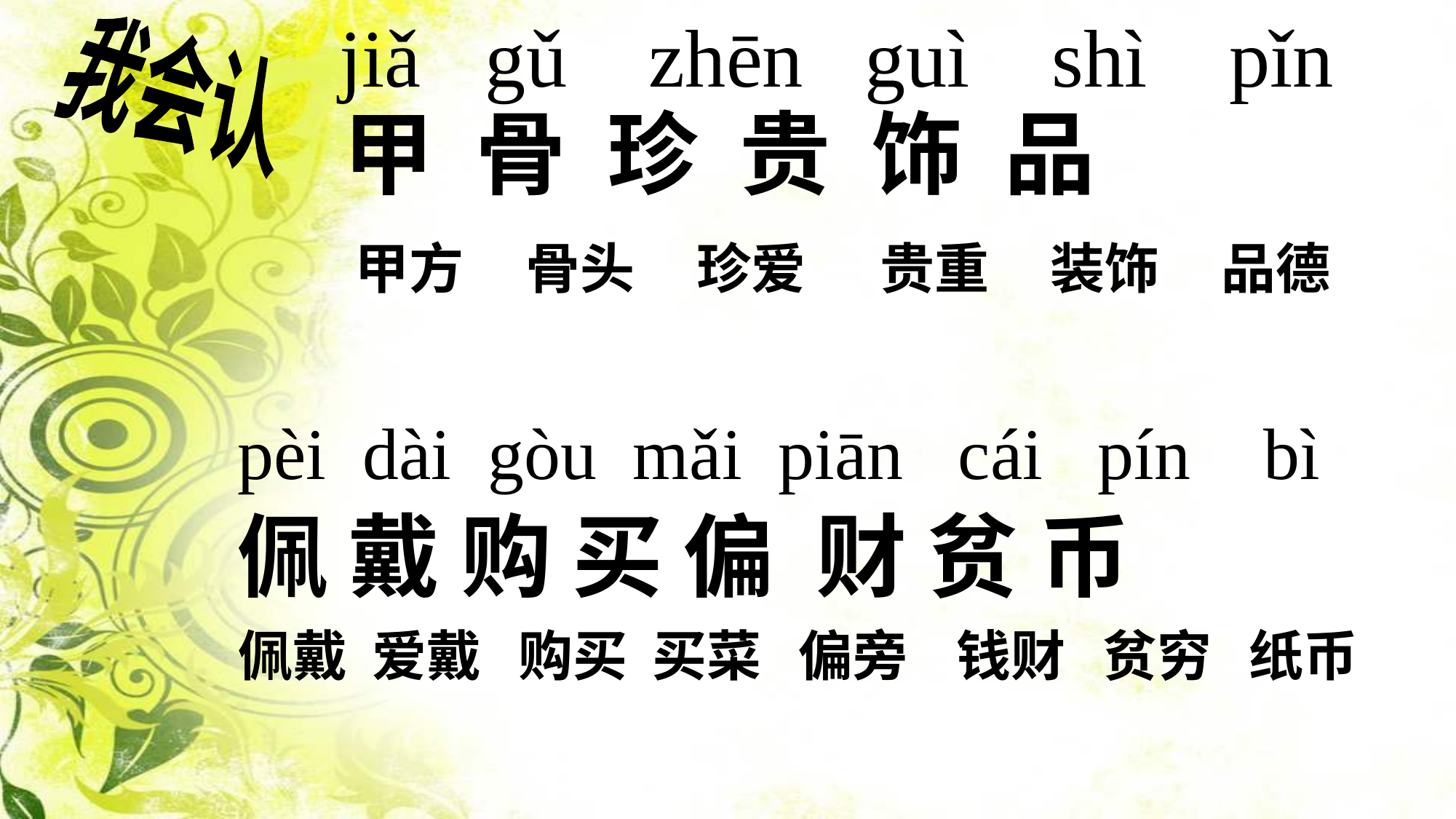

jiǎ   gǔ    zhēn   guì    shì    pǐn
我会认
甲  骨  珍  贵  饰  品

  甲方     骨头     珍爱      贵重     装饰     品德
pèi  dài  gòu  mǎi  piān   cái   pín    bì
佩 戴 购 买 偏  财 贫 币
  佩戴  爱戴   购买  买菜   偏旁    钱财   贫穷   纸币